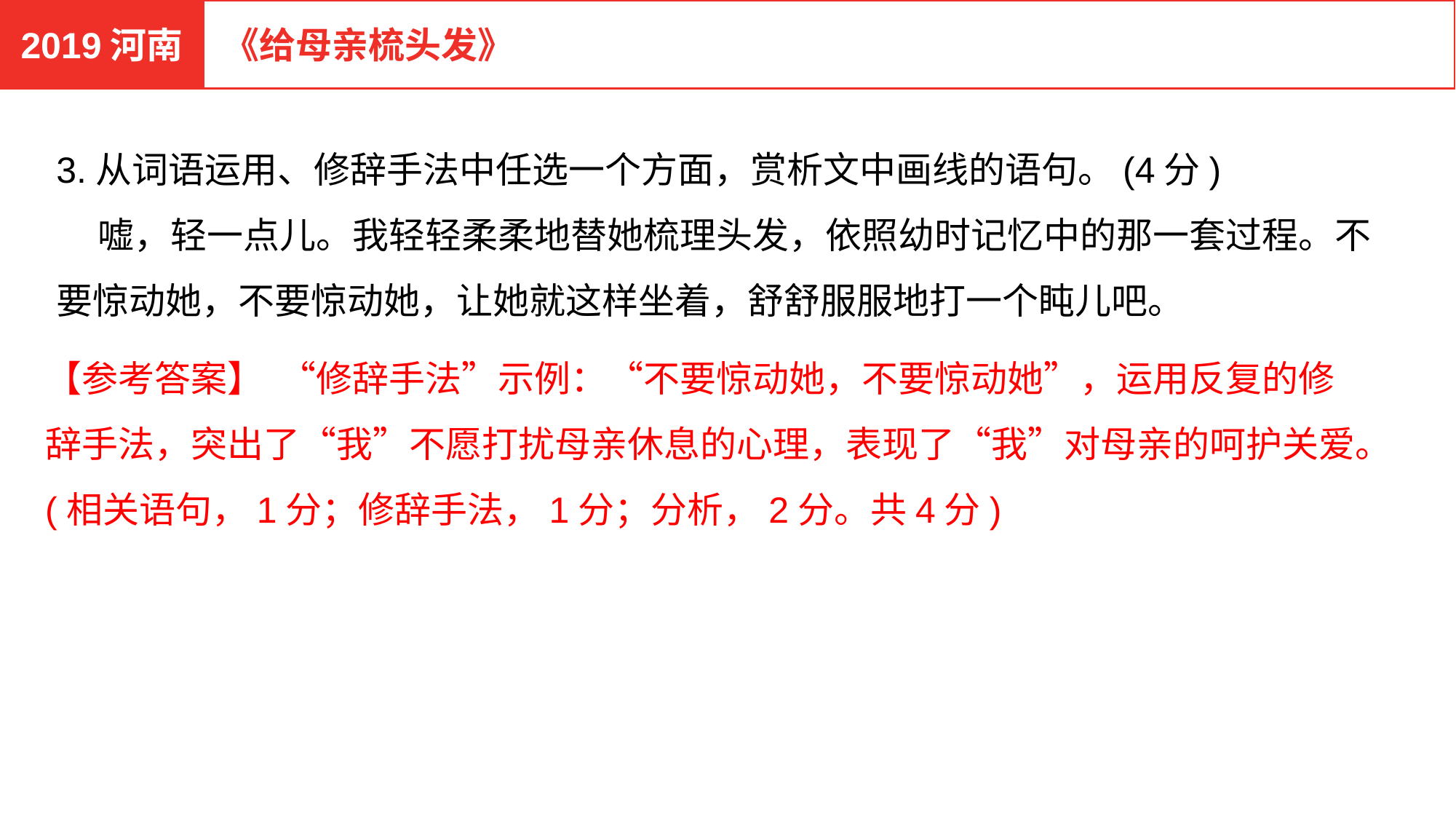

2019河南
《给母亲梳头发》
3.从词语运用、修辞手法中任选一个方面，赏析文中画线的语句。(4分)
    嘘，轻一点儿。我轻轻柔柔地替她梳理头发，依照幼时记忆中的那一套过程。不要惊动她，不要惊动她，让她就这样坐着，舒舒服服地打一个盹儿吧。
【参考答案】  “修辞手法”示例：“不要惊动她，不要惊动她”，运用反复的修辞手法，突出了“我”不愿打扰母亲休息的心理，表现了“我”对母亲的呵护关爱。(相关语句，1分；修辞手法，1分；分析，2分。共4分)